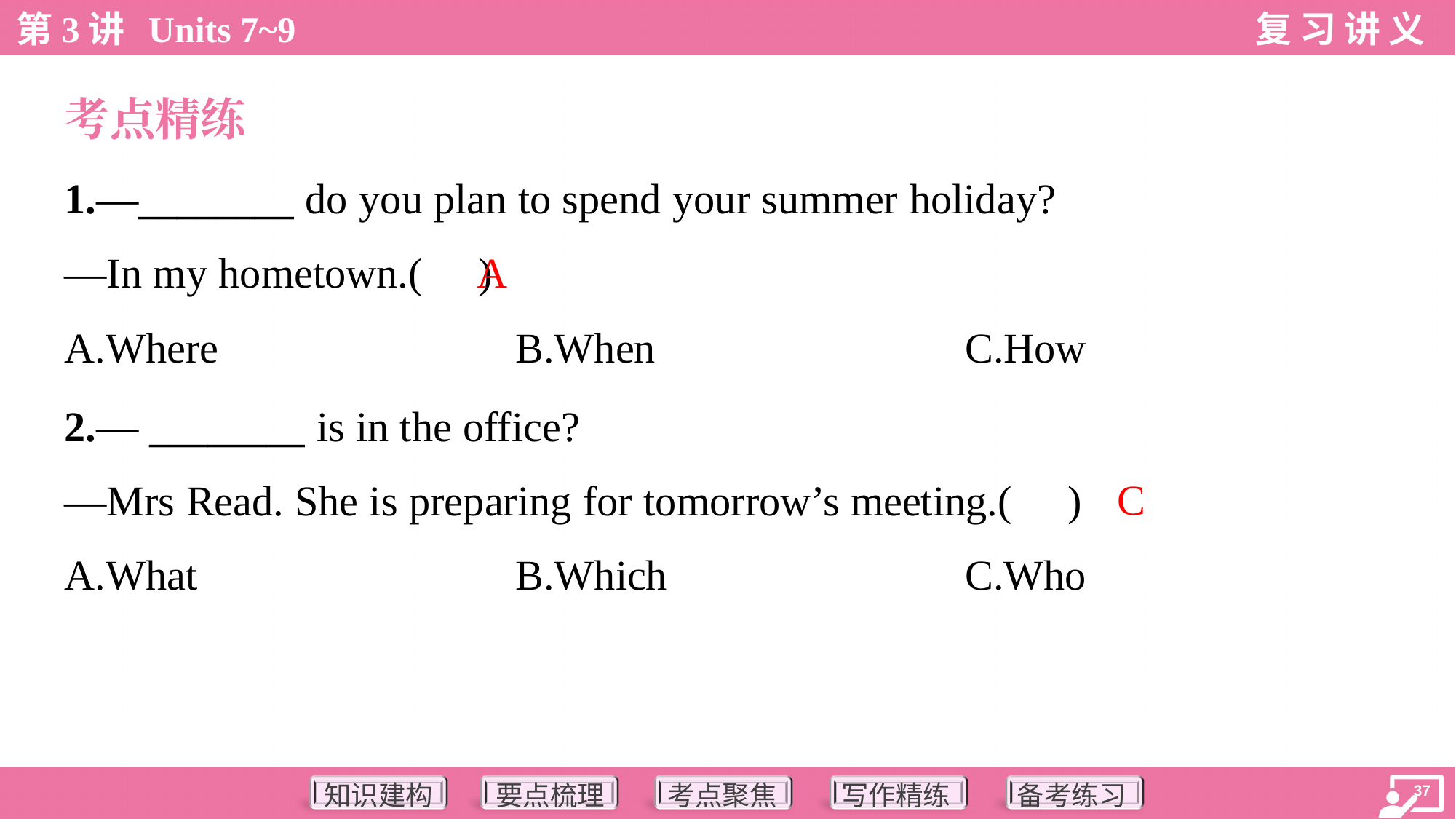

考点精练
1.—________ do you plan to spend your summer holiday?
—In my hometown.(     )
A
A.Where	B.When	C.How
2.— ________ is in the office?
—Mrs Read. She is preparing for tomorrow’s meeting.(     )
C
A.What	B.Which	C.Who